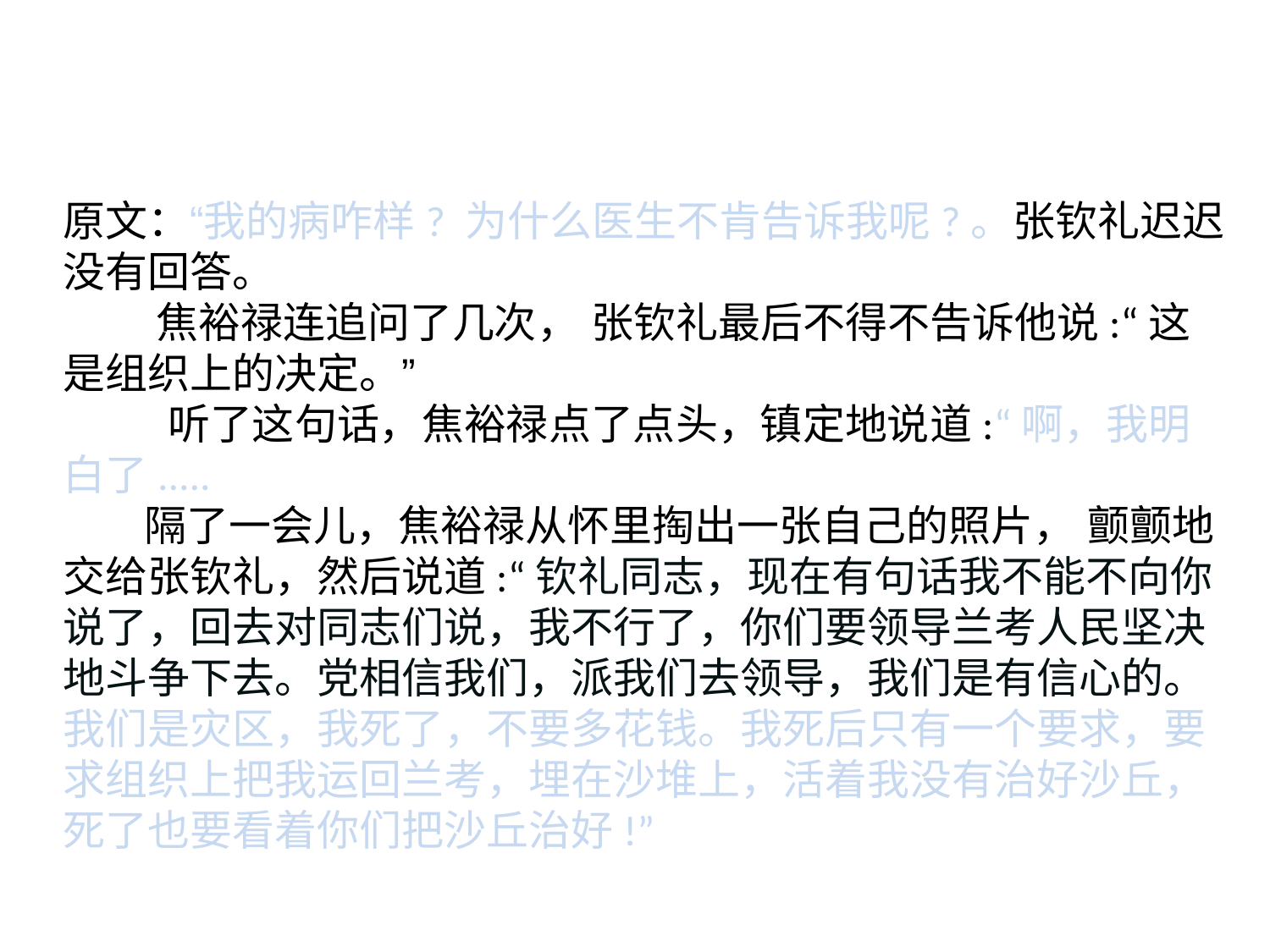

原文：“我的病咋样? 为什么医生不肯告诉我呢?。张钦礼迟迟没有回答。
       焦裕禄连追问了几次， 张钦礼最后不得不告诉他说:“这是组织上的决定。”
        听了这句话，焦裕禄点了点头，镇定地说道:“啊，我明白了.....
      隔了一会儿，焦裕禄从怀里掏出一张自己的照片， 颤颤地交给张钦礼，然后说道:“钦礼同志，现在有句话我不能不向你说了，回去对同志们说，我不行了，你们要领导兰考人民坚决地斗争下去。党相信我们，派我们去领导，我们是有信心的。我们是灾区，我死了，不要多花钱。我死后只有一个要求，要求组织上把我运回兰考，埋在沙堆上，活着我没有治好沙丘，死了也要看着你们把沙丘治好!”